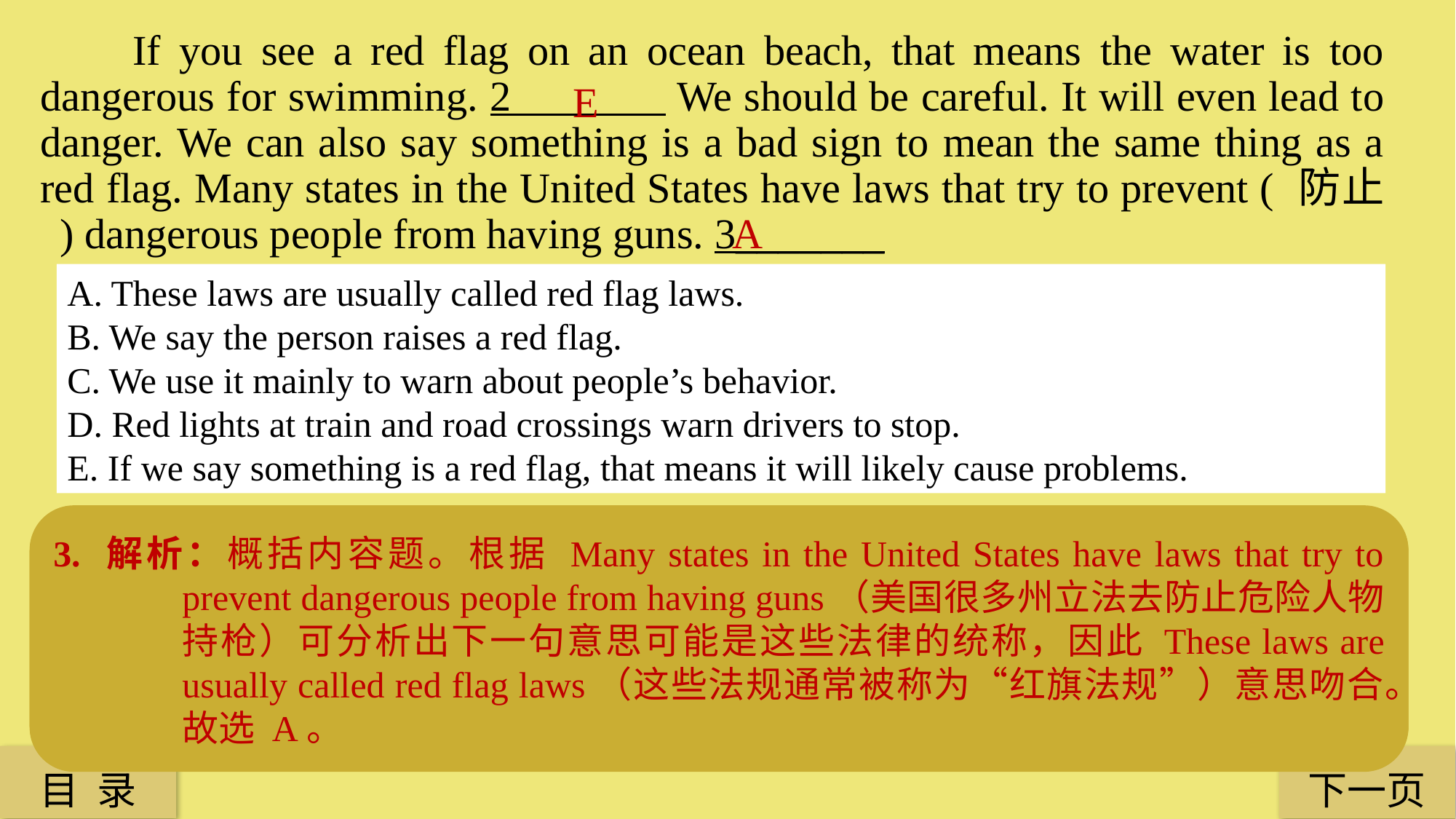

If you see a red flag on an ocean beach, that means the water is too dangerous for swimming. 2              We should be careful. It will even lead to danger. We can also say something is a bad sign to mean the same thing as a red flag. Many states in the United States have laws that try to prevent ( 防止 ) dangerous people from having guns. 3_______
E
A
A. These laws are usually called red flag laws.
B. We say the person raises a red flag.
C. We use it mainly to warn about people’s behavior.
D. Red lights at train and road crossings warn drivers to stop.
E. If we say something is a red flag, that means it will likely cause problems.
2. 解析：词句分析题。根据 If you see a red flag on an ocean beach, that means the water is too dangerous for swimming（如果你看见海边有红旗，说明此水域危险，不适合游泳）可分析出下一句可能会与此句结构相同，形成一组排比句，因此 If we say some_x0002_thing is a red flag, that means it will likely cause problems（如果我们说某事物是“一面红旗”，大概意思就是这事物会引起一些问题）意思吻合。故选 E。
3. 解析：概括内容题。根据 Many states in the United States have laws that try to prevent dangerous people from having guns（美国很多州立法去防止危险人物持枪）可分析出下一句意思可能是这些法律的统称，因此 These laws are usually called red flag laws（这些法规通常被称为“红旗法规”）意思吻合。故选 A。